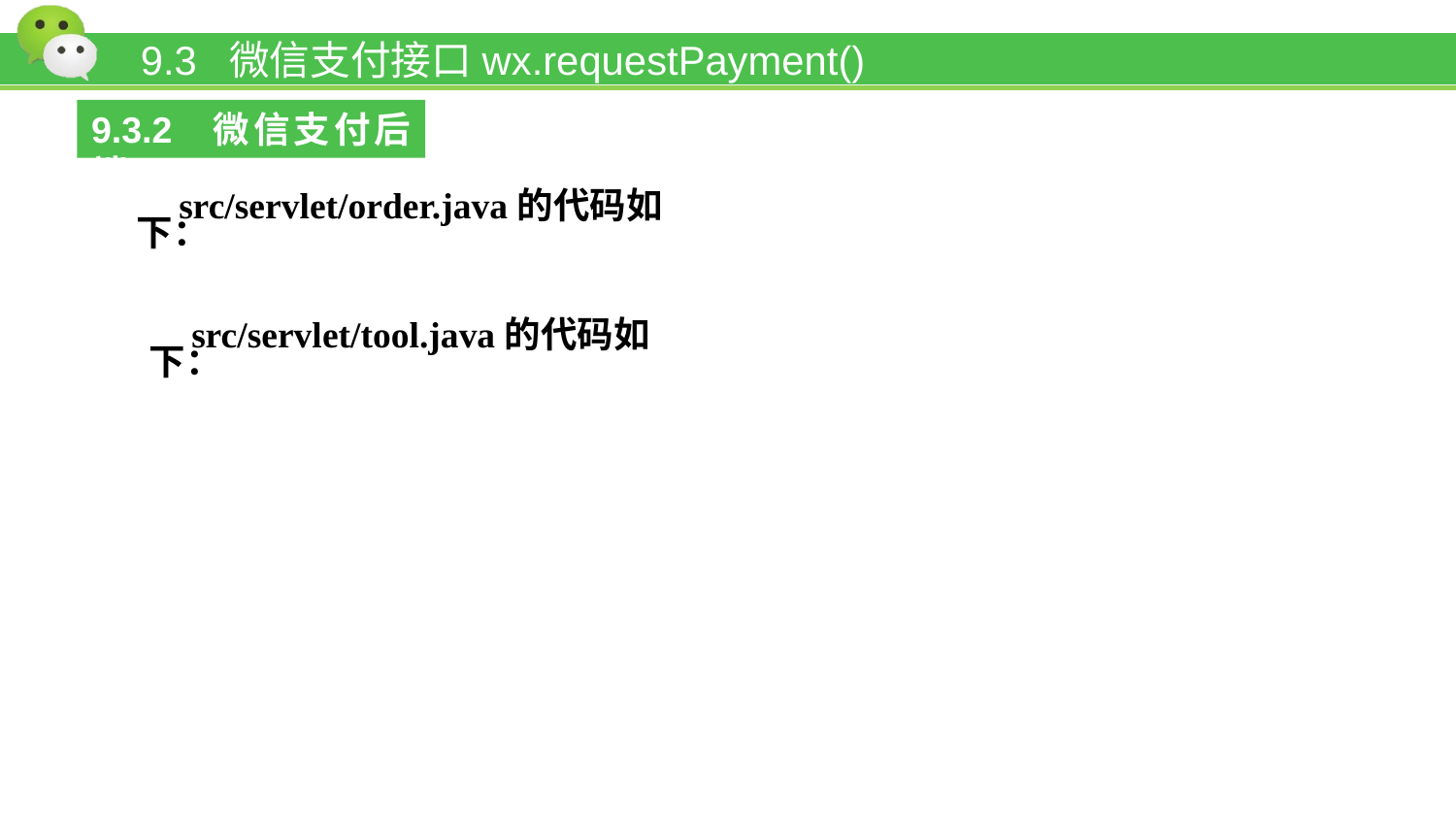

# 9.3  微信支付接口wx.requestPayment()
9.3.2  微信支付后端
src/servlet/order.java的代码如下：
src/servlet/tool.java的代码如下：